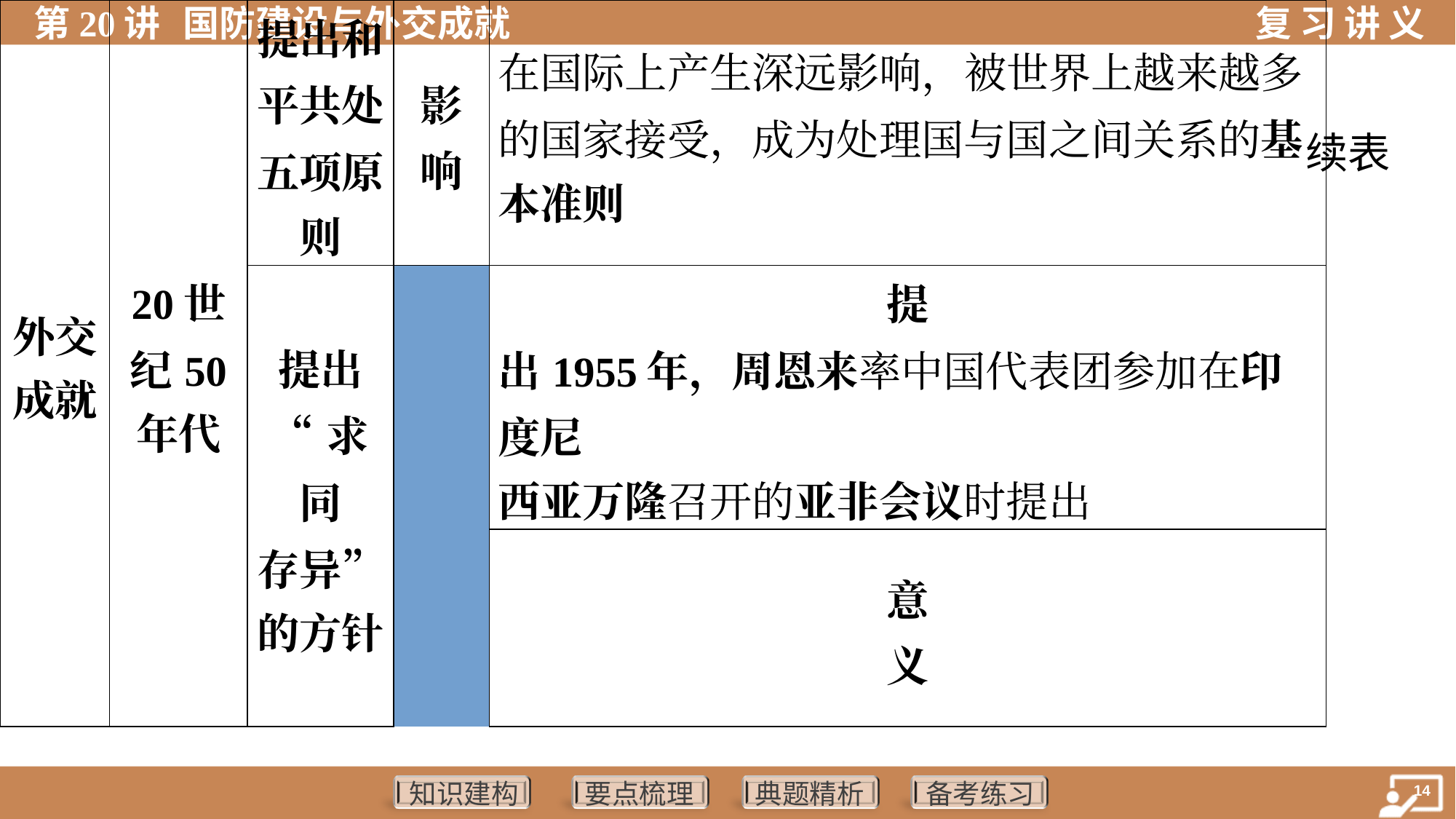

续表
| 外交 成就 | 20世 纪50 年代 | 提出和 平共处 五项原 则 |  | 影 响 | 在国际上产生深远影响，被世界上越来越多 的国家接受，成为处理国与国之间关系的基 本准则 |
| --- | --- | --- | --- | --- | --- |
|  |  | 提出 “求同 存异” 的方针 |  | 提 出 | 1955年，周恩来率中国代表团参加在印度尼 西亚万隆召开的亚非会议时提出 |
|  |  |  |  | 意 义 | 促进了会议的圆满成功，加强了中国同亚非 各国的团结与合作 |